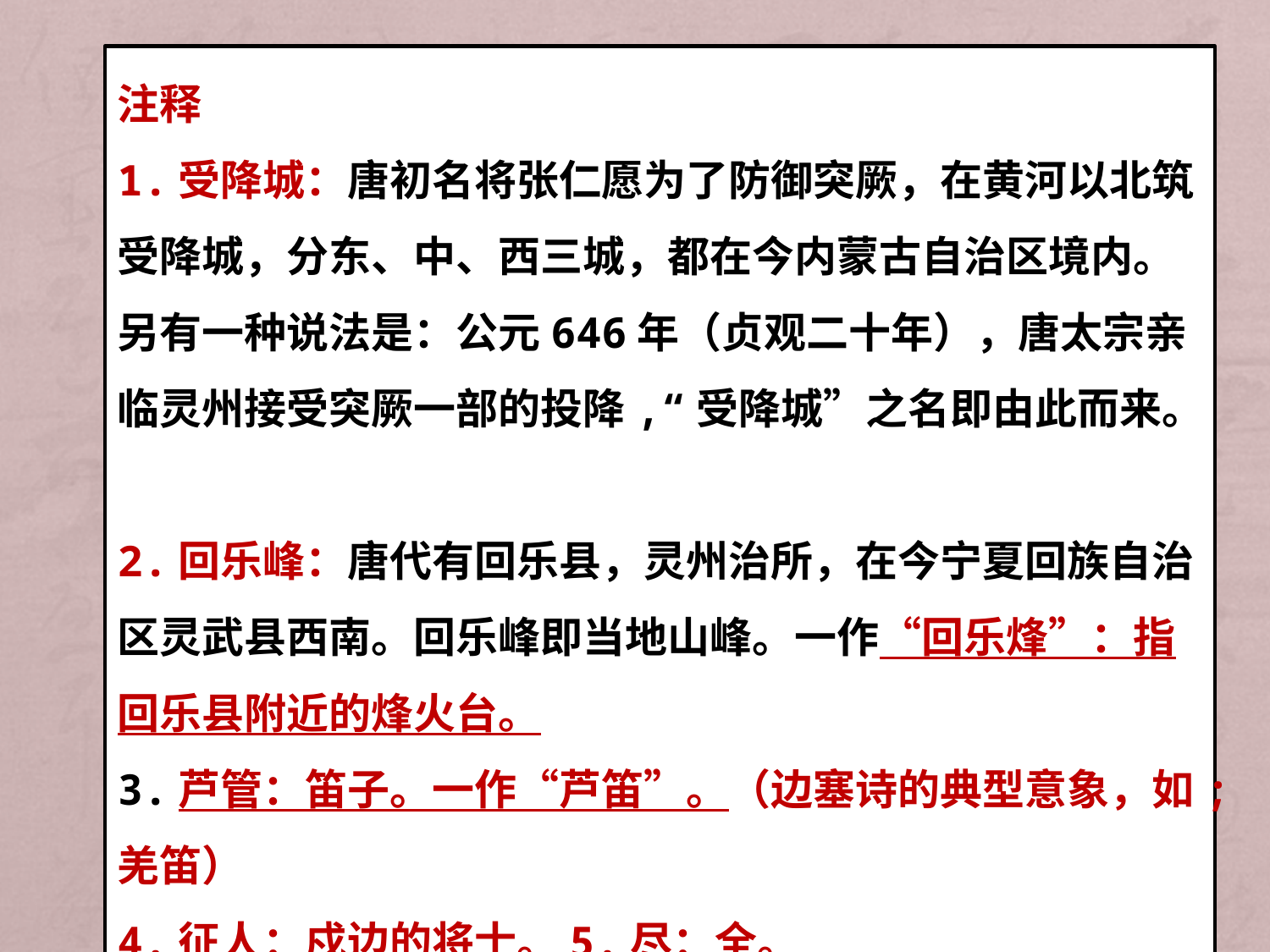

注释
1.受降城：唐初名将张仁愿​为了防御突厥，在黄河以北筑受降城，分东、中、西三城，都在今内蒙古自治区境内。另有一种说法是：公元646年（贞观二十年），唐太宗亲临灵州接受突厥一部的投降,“受降城”之名即由此而来。
2.回乐峰：唐代有回乐县​，灵州治所，在今宁夏回族自治区灵武县西南。回乐峰即当地山峰。一作“回乐烽”：指回乐县附近的烽火台。
3.芦管：笛子。一作“芦笛”。（边塞诗的典型意象，如;
羌笛）
4.征人：戍边的将士。5.尽：全。